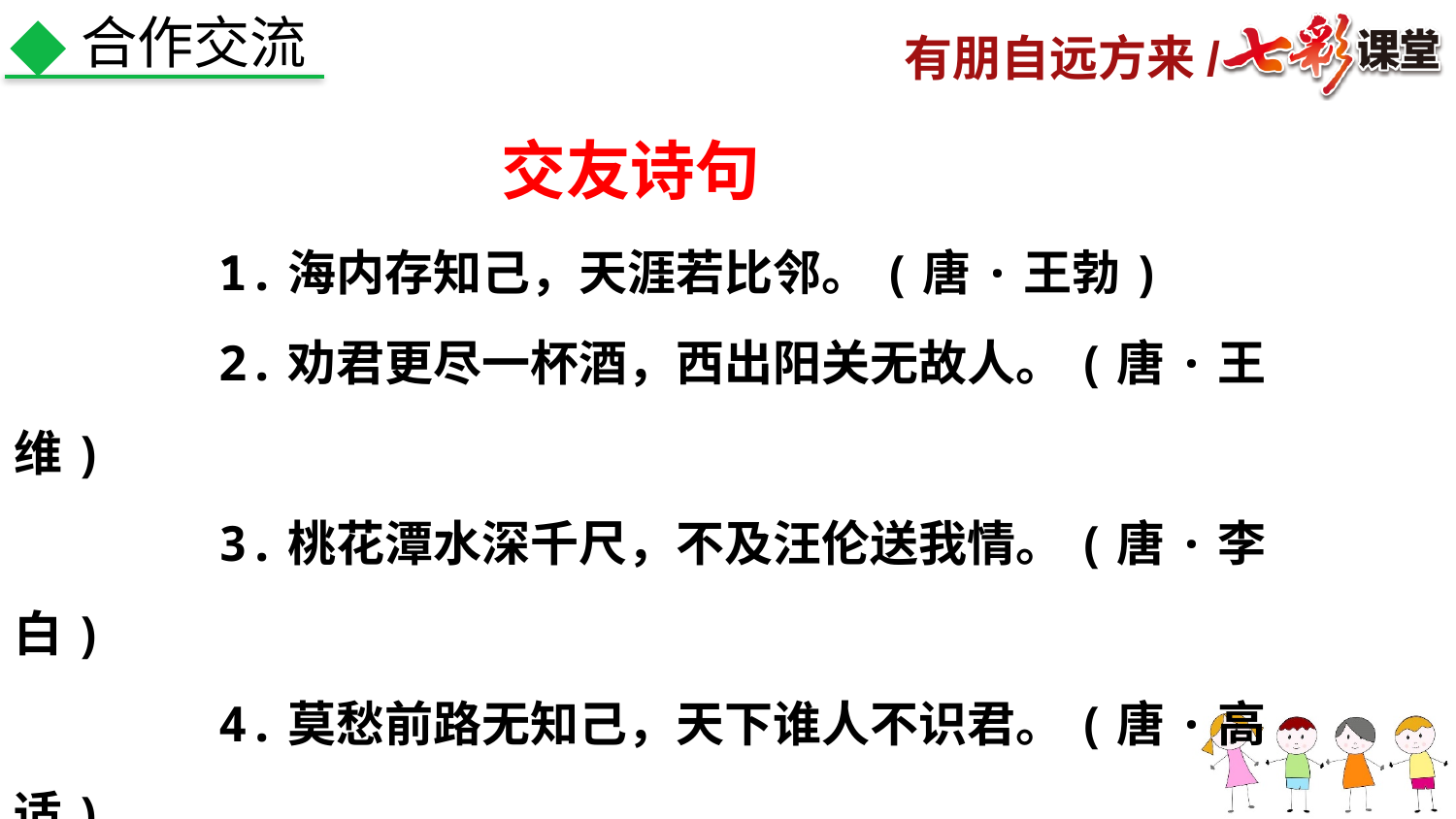

合作交流

交友诗句
       1.海内存知己，天涯若比邻。(唐·王勃)
       2.劝君更尽一杯酒，西出阳关无故人。(唐·王维)
       3.桃花潭水深千尺，不及汪伦送我情。(唐·李白)
       4.莫愁前路无知己，天下谁人不识君。(唐·高适)
       5.人生所贵在知己，四海相逢骨肉亲。(唐·李贺)
       6.平生知心者，屈指能几人？(唐·白居易)